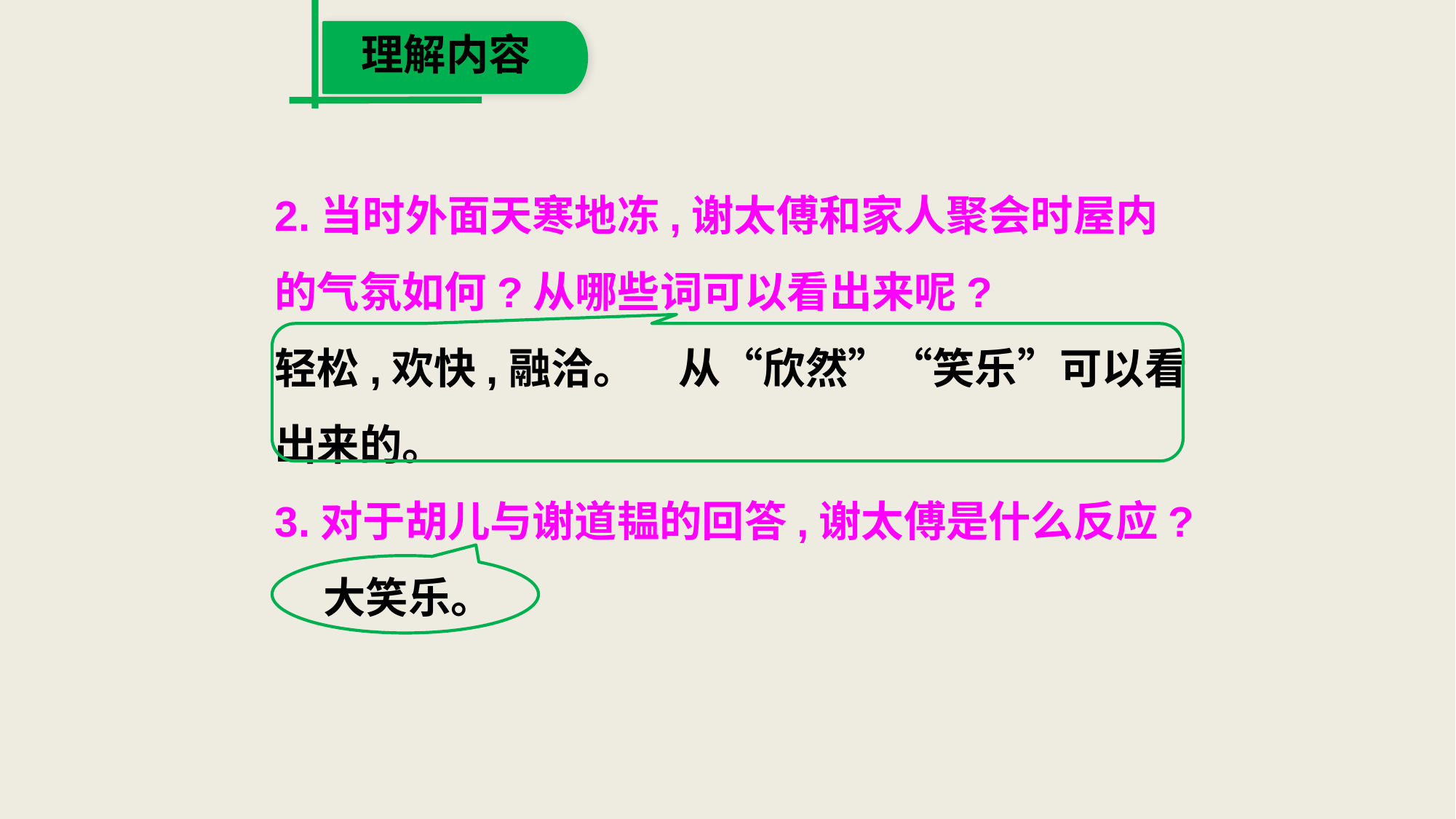

理解内容

2.当时外面天寒地冻,谢太傅和家人聚会时屋内
的气氛如何?从哪些词可以看出来呢?
轻松,欢快,融洽。　从“欣然”“笑乐”可以看
出来的。
3.对于胡儿与谢道韫的回答,谢太傅是什么反应?
    大笑乐。